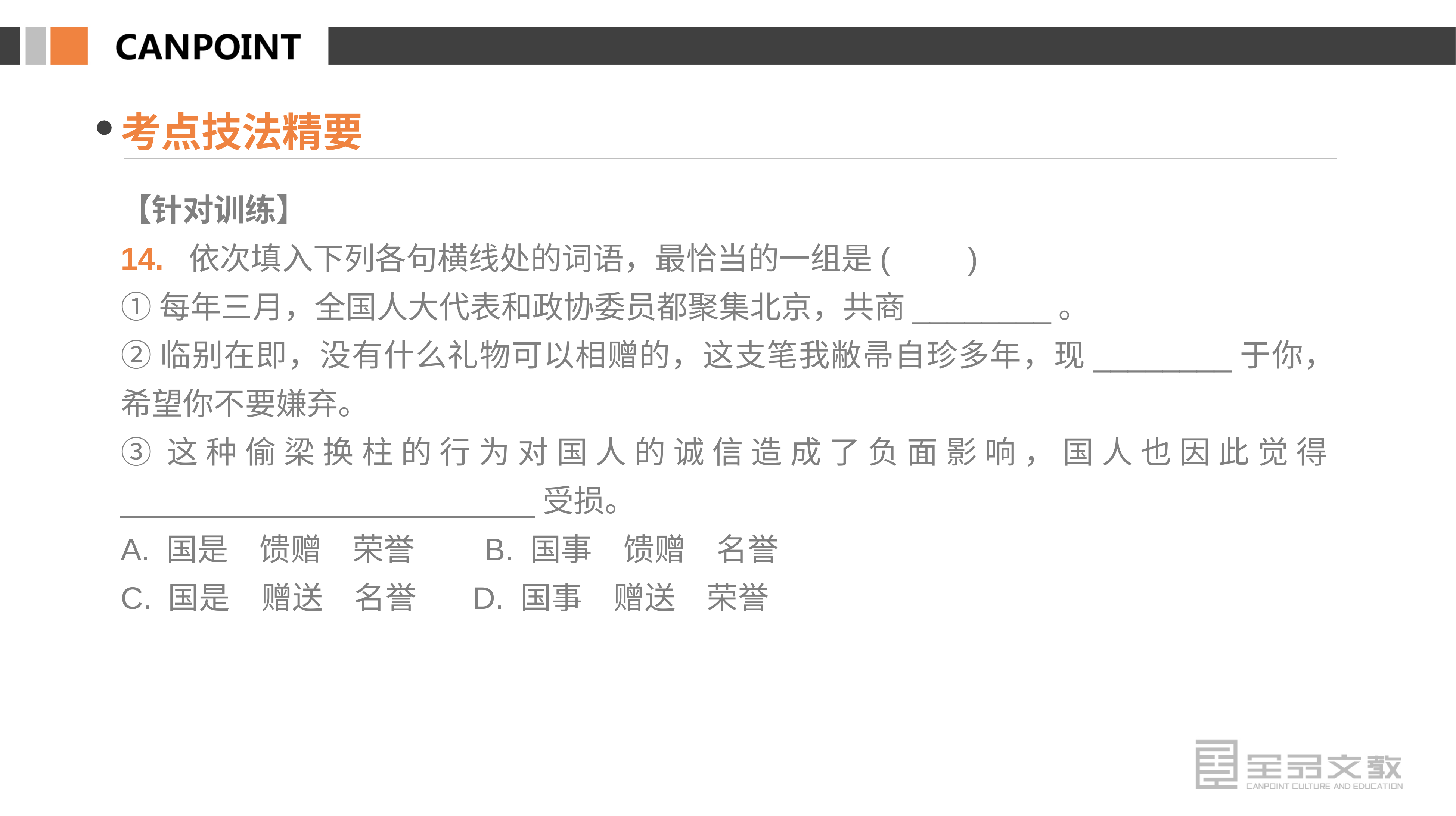

考点技法精要

【针对训练】
14.  依次填入下列各句横线处的词语，最恰当的一组是(　　)
①每年三月，全国人大代表和政协委员都聚集北京，共商________。
②临别在即，没有什么礼物可以相赠的，这支笔我敝帚自珍多年，现________于你，希望你不要嫌弃。
③这种偷梁换柱的行为对国人的诚信造成了负面影响，国人也因此觉得________________________受损。
A. 国是　馈赠　荣誉　　B. 国事　馈赠　名誉
C. 国是　赠送　名誉       D. 国事　赠送　荣誉